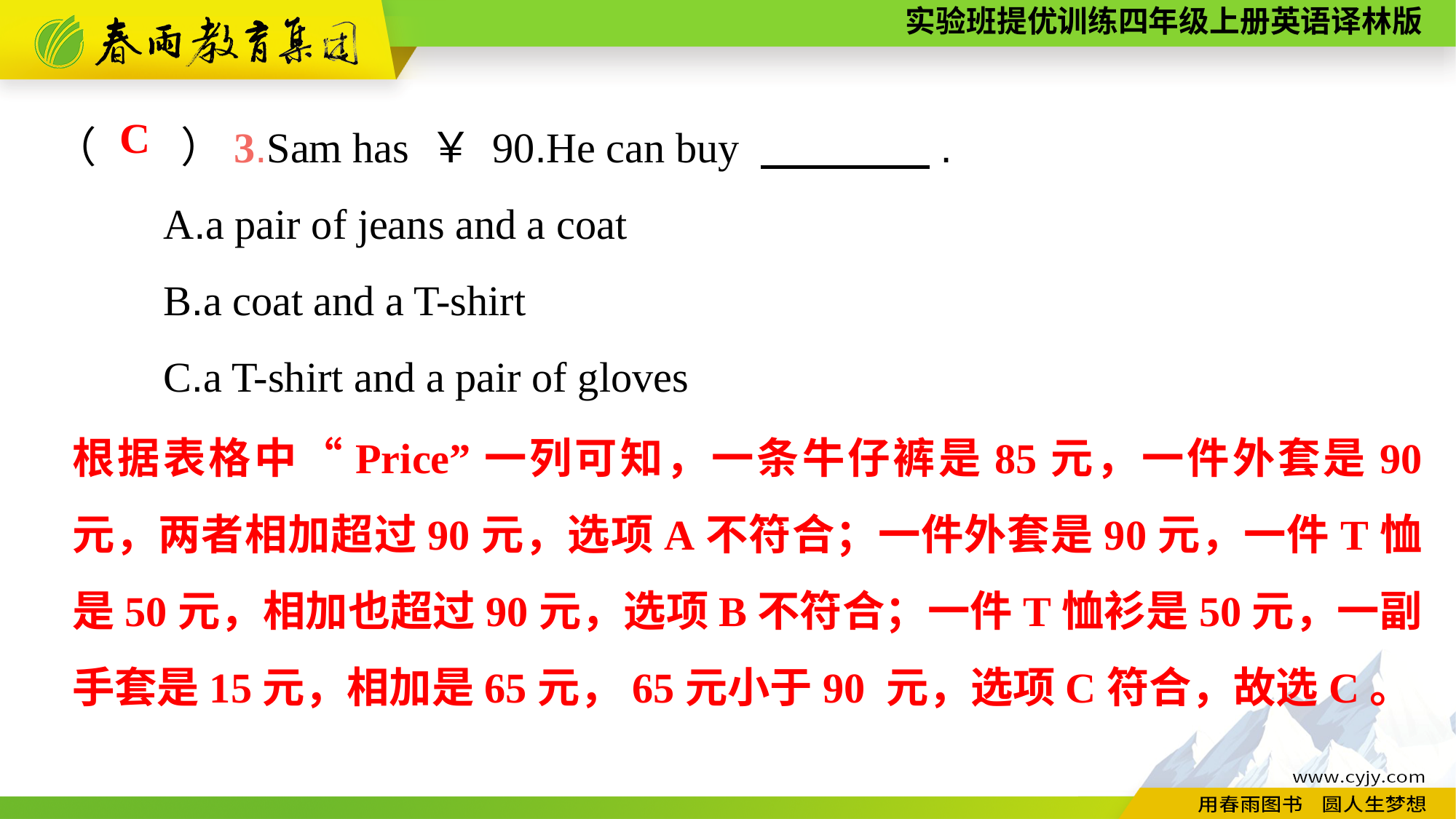

（　　）3.Sam has ￥ 90.He can buy 　　　　.
	A.a pair of jeans and a coat
	B.a coat and a T-shirt
	C.a T-shirt and a pair of gloves
C
根据表格中“Price”一列可知，一条牛仔裤是85元，一件外套是90 元，两者相加超过90元，选项A不符合；一件外套是90元，一件T恤是50元，相加也超过90元，选项B不符合；一件T恤衫是50元，一副手套是15元，相加是65元，65元小于90 元，选项C符合，故选C。